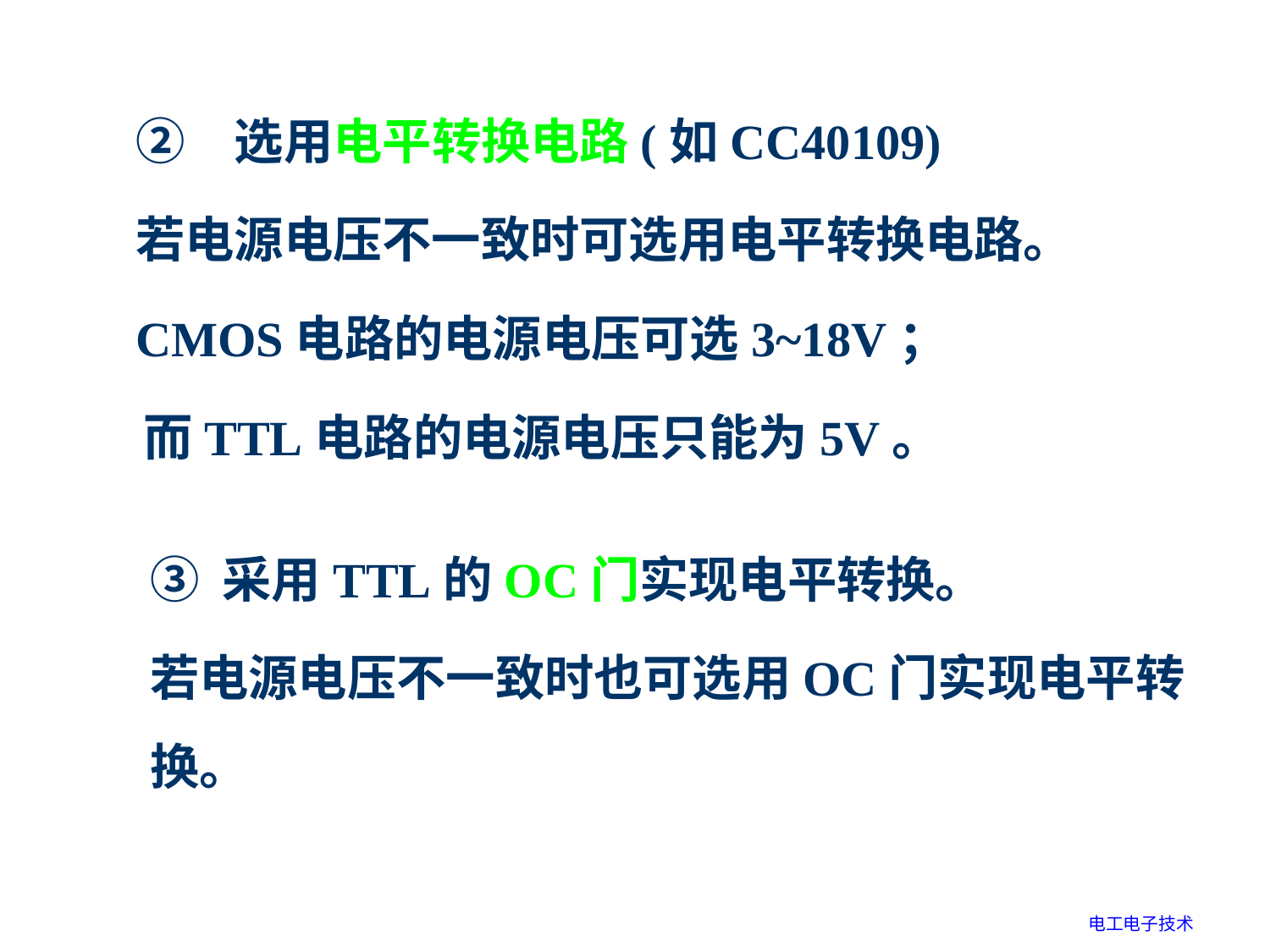

②　选用电平转换电路(如CC40109)
　若电源电压不一致时可选用电平转换电路。
    CMOS电路的电源电压可选3~18V；
    而TTL电路的电源电压只能为5V。
③ 采用TTL的OC门实现电平转换。
若电源电压不一致时也可选用OC门实现电平转换。
电工电子技术
136